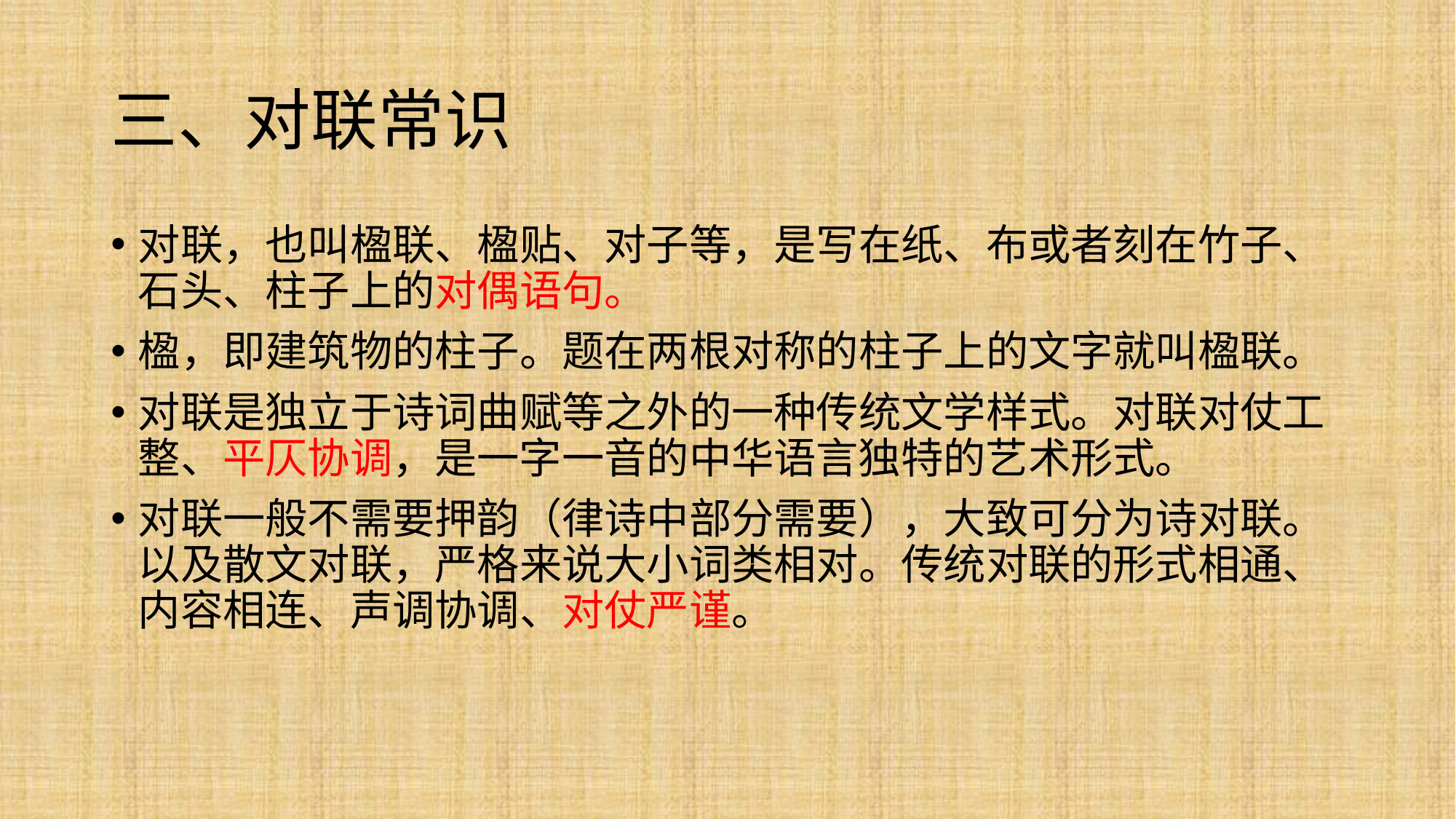

# 三、对联常识
对联，也叫楹联、楹贴、对子等，是写在纸、布或者刻在竹子、石头、柱子上的对偶语句。
楹，即建筑物的柱子。题在两根对称的柱子上的文字就叫楹联。
对联是独立于诗词曲赋等之外的一种传统文学样式。对联对仗工整、平仄协调，是一字一音的中华语言独特的艺术形式。
对联一般不需要押韵（律诗中部分需要），大致可分为诗对联。以及散文对联，严格来说大小词类相对。传统对联的形式相通、内容相连、声调协调、对仗严谨。